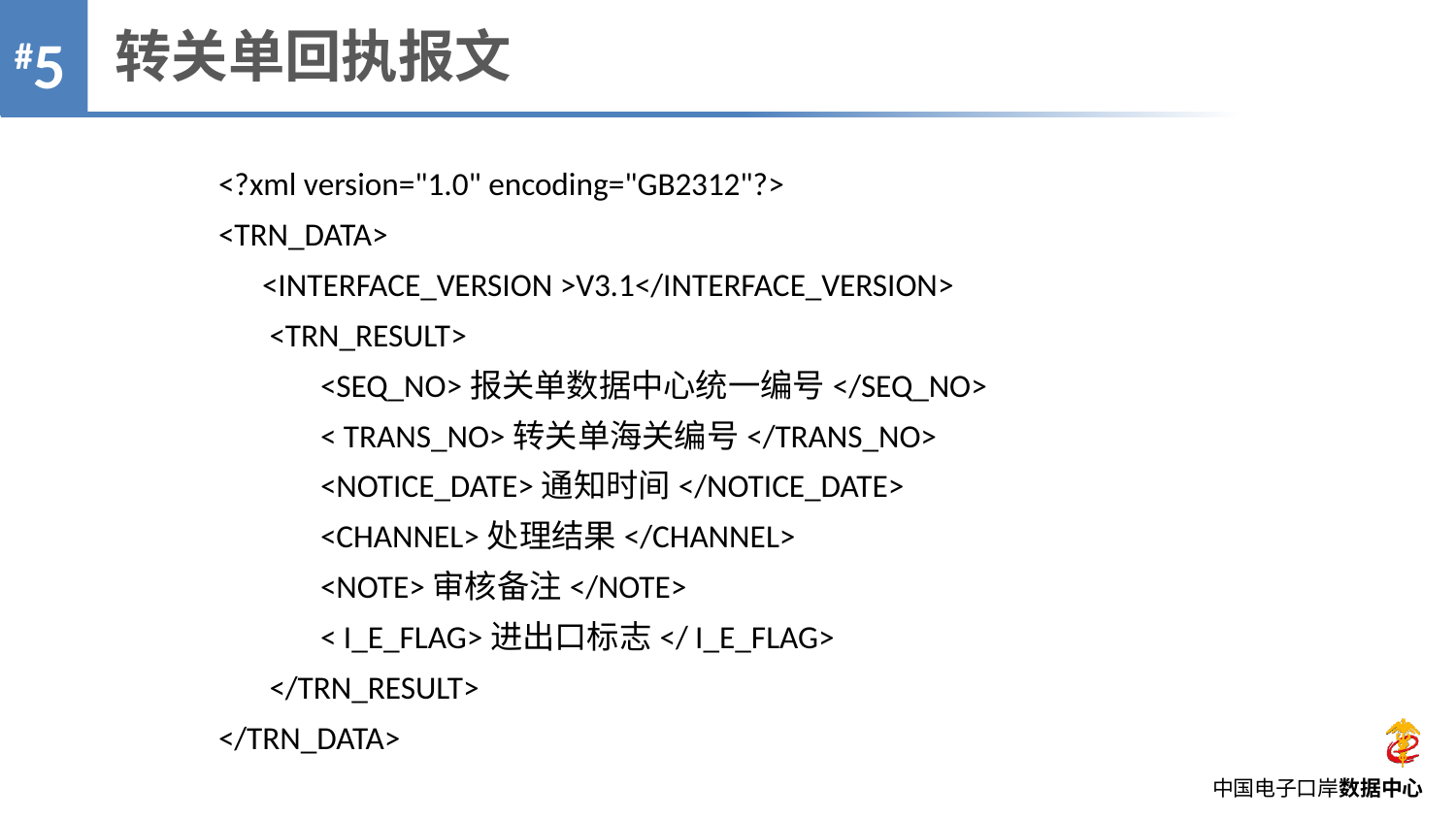

转关单回执报文
#5
<?xml version="1.0" encoding="GB2312"?>
<TRN_DATA>
      <INTERFACE_VERSION >V3.1</INTERFACE_VERSION>
       <TRN_RESULT>
              <SEQ_NO>报关单数据中心统一编号</SEQ_NO>
              < TRANS_NO>转关单海关编号</TRANS_NO>
              <NOTICE_DATE>通知时间</NOTICE_DATE>
              <CHANNEL>处理结果</CHANNEL>
              <NOTE>审核备注</NOTE>
              < I_E_FLAG>进出口标志</ I_E_FLAG>
       </TRN_RESULT>
</TRN_DATA>